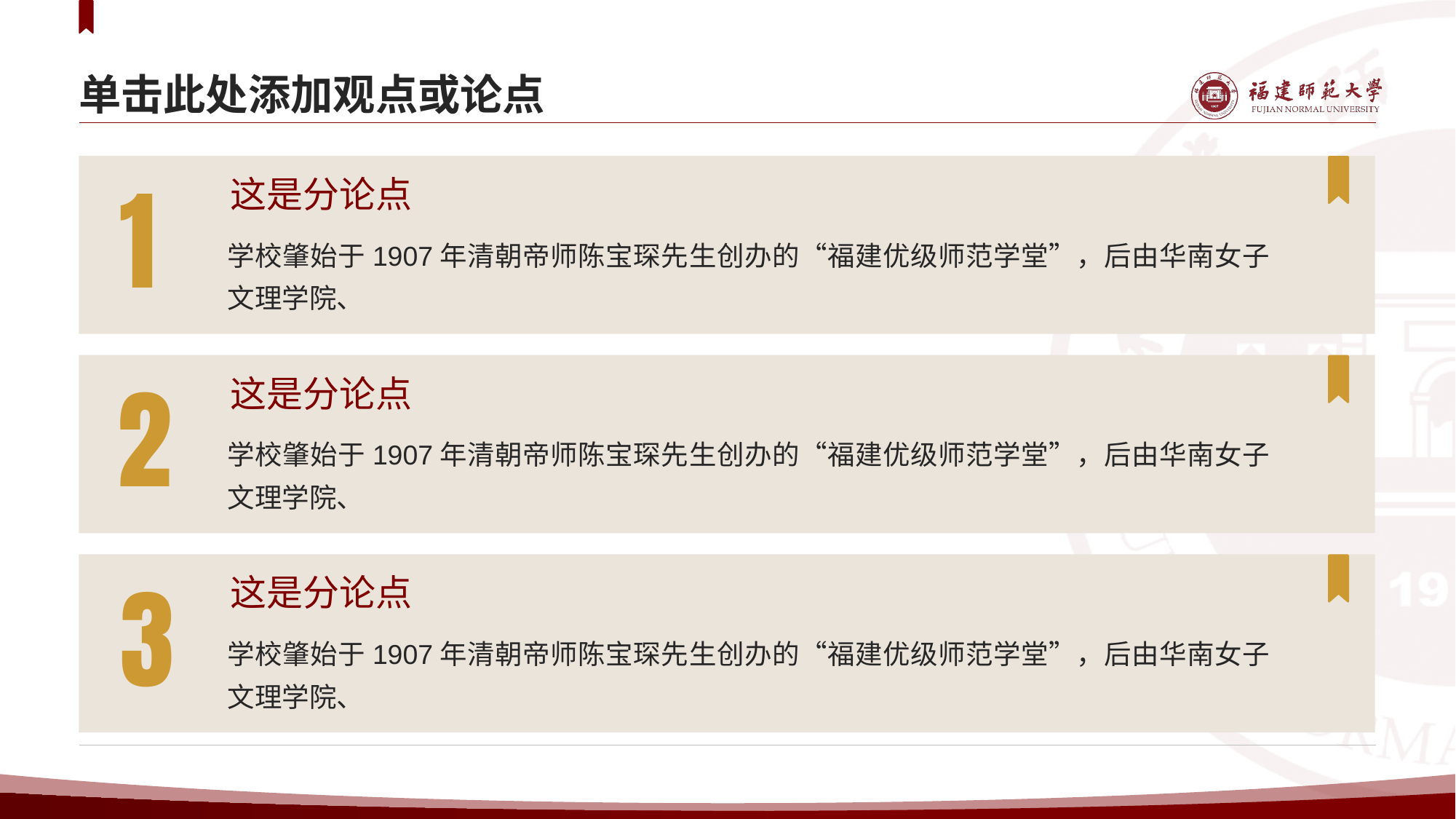

# 单击此处添加观点或论点

这是分论点
学校肇始于1907年清朝帝师陈宝琛先生创办的“福建优级师范学堂”，后由华南女子文理学院、
1

这是分论点
学校肇始于1907年清朝帝师陈宝琛先生创办的“福建优级师范学堂”，后由华南女子文理学院、
2

这是分论点
学校肇始于1907年清朝帝师陈宝琛先生创办的“福建优级师范学堂”，后由华南女子文理学院、
3